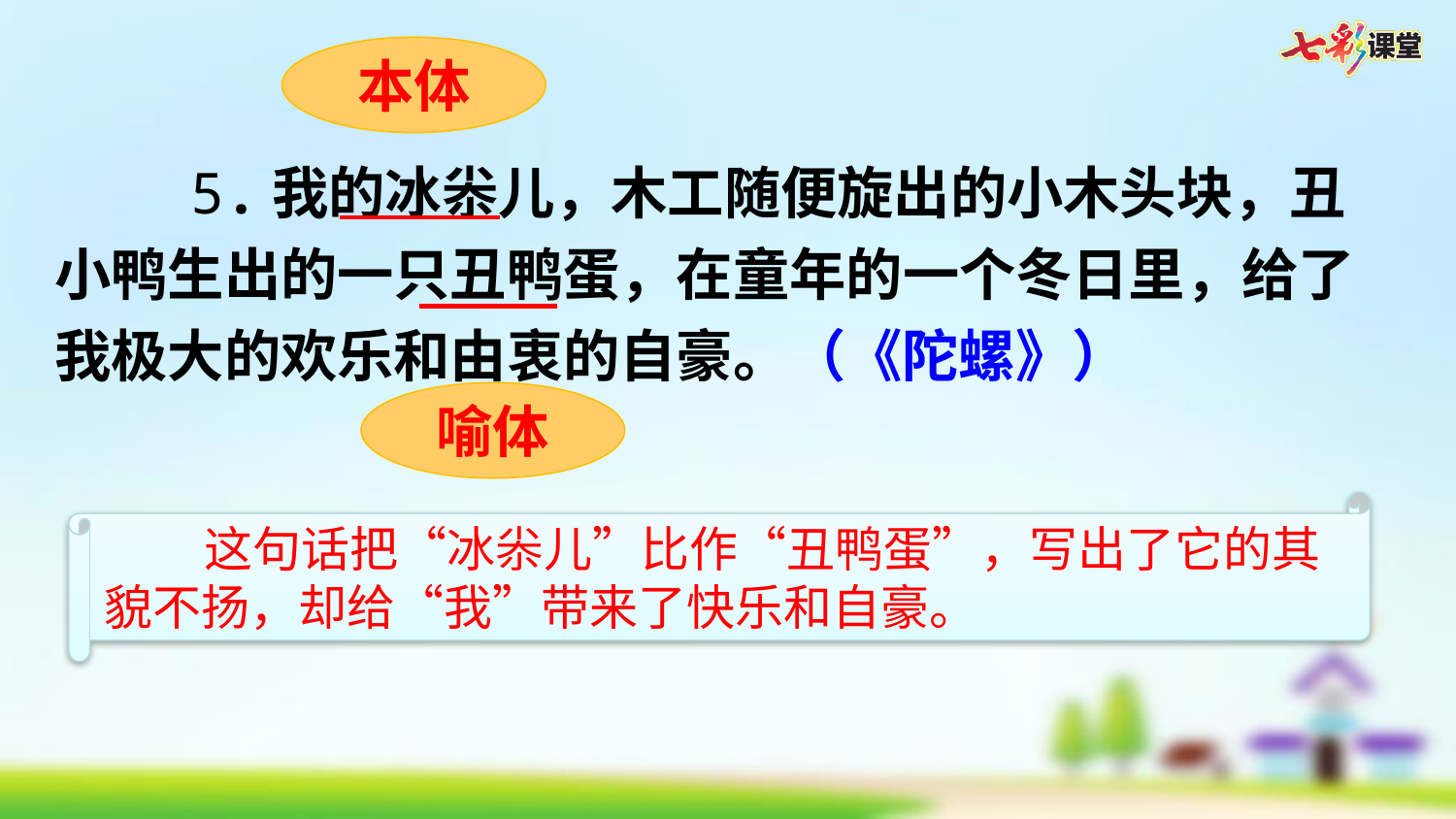

本体
    5.我的冰尜儿，木工随便旋出的小木头块，丑小鸭生出的一只丑鸭蛋，在童年的一个冬日里，给了我极大的欢乐和由衷的自豪。（《陀螺》）

喻体
这句话把“冰尜儿”比作“丑鸭蛋”，写出了它的其貌不扬，却给“我”带来了快乐和自豪。